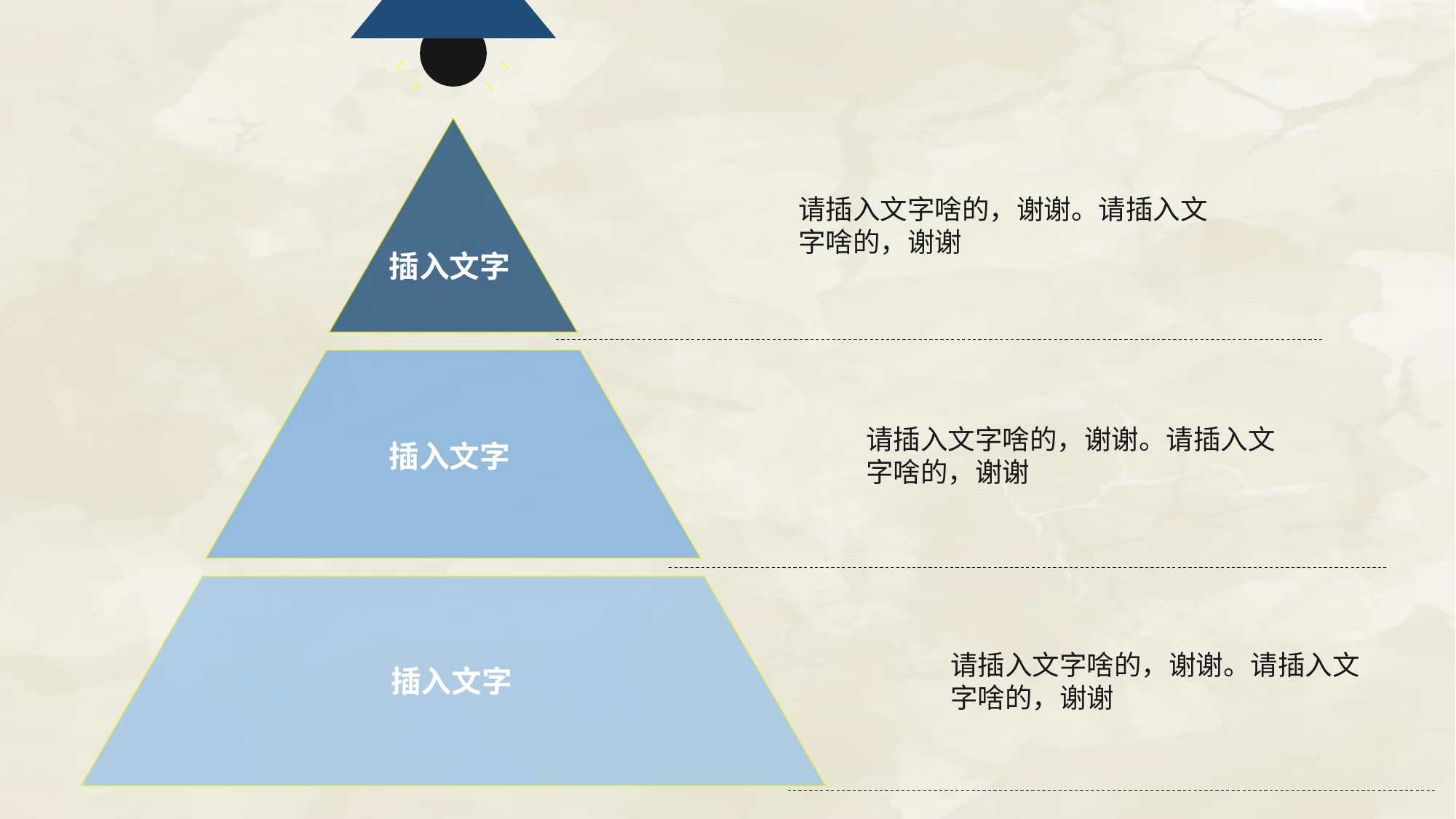

请插入文字啥的，谢谢。请插入文字啥的，谢谢
插入文字

请插入文字啥的，谢谢。请插入文字啥的，谢谢
插入文字

请插入文字啥的，谢谢。请插入文字啥的，谢谢
插入文字